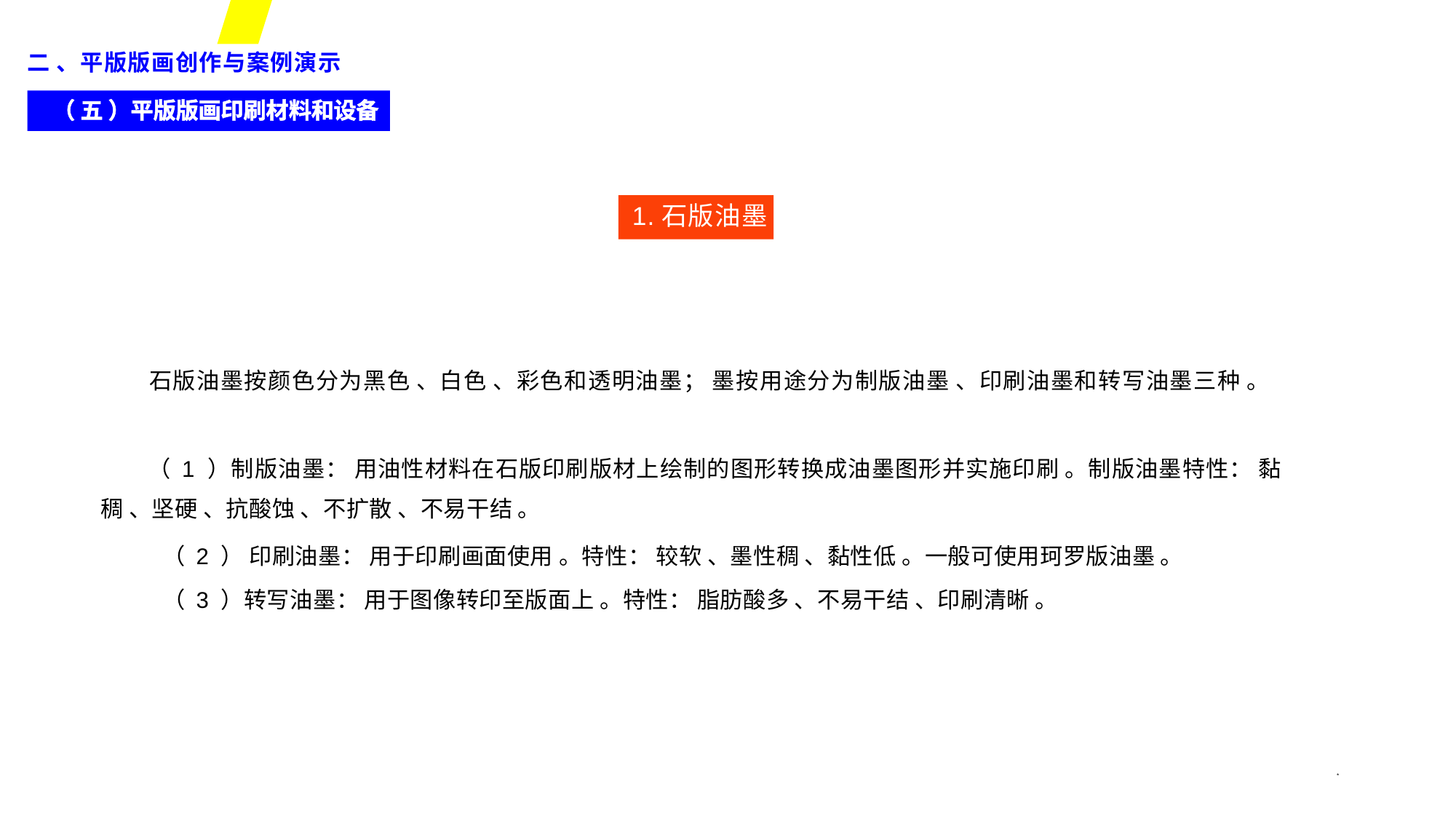

二 、平版版画创作与案例演示

（ 五 ）平版版画印刷材料和设备

1.石版油墨

石版油墨按颜色分为黑色 、白色 、彩色和透明油墨； 墨按用途分为制版油墨 、印刷油墨和转写油墨三种 。

（ 1 ）制版油墨： 用油性材料在石版印刷版材上绘制的图形转换成油墨图形并实施印刷 。制版油墨特性： 黏
稠 、坚硬 、抗酸蚀 、不扩散 、不易干结 。
（ 2 ） 印刷油墨： 用于印刷画面使用 。特性： 较软 、墨性稠 、黏性低 。一般可使用珂罗版油墨 。
（ 3 ）转写油墨： 用于图像转印至版面上 。特性： 脂肪酸多 、不易干结 、印刷清晰 。

*